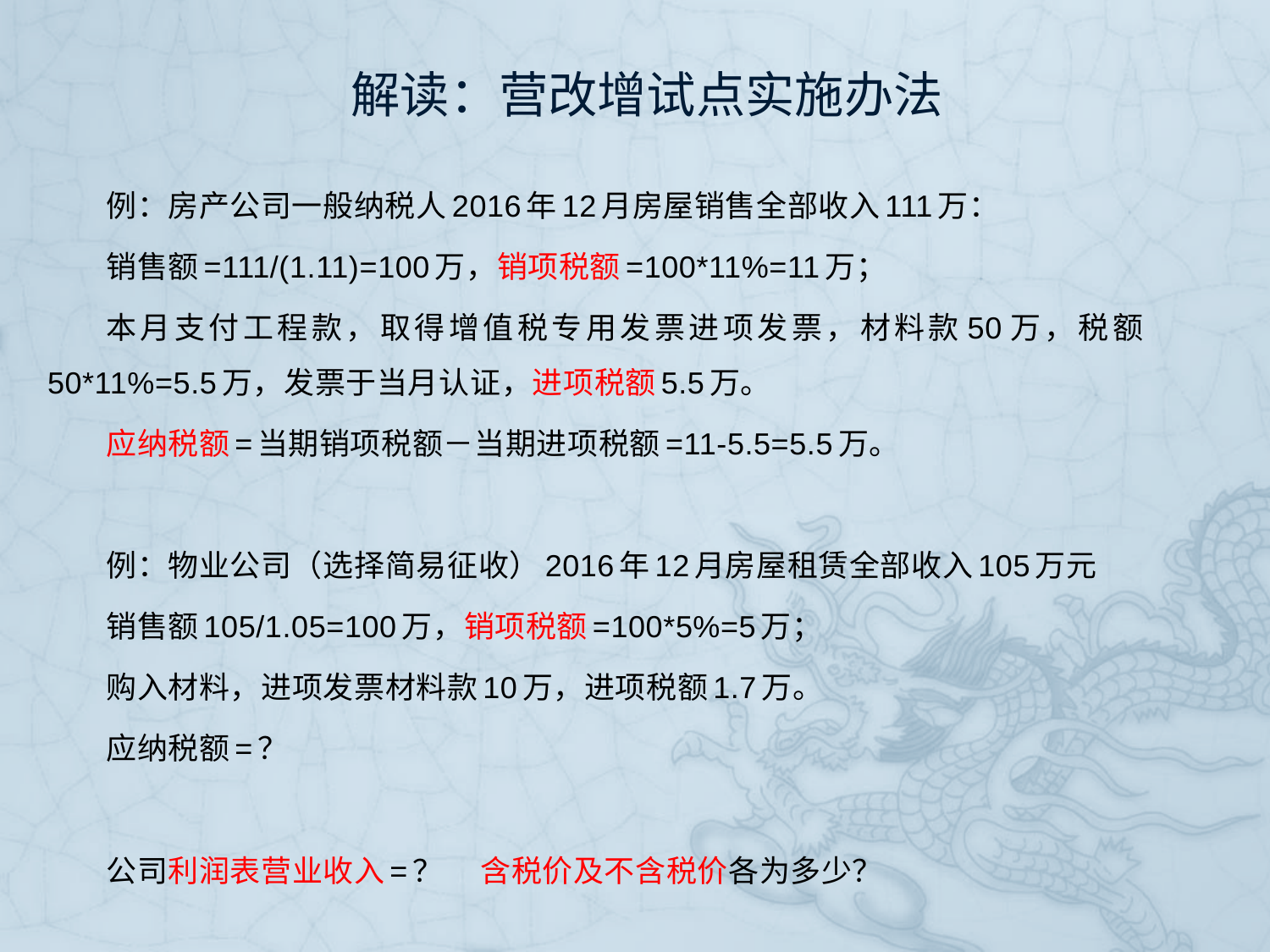

# 解读：营改增试点实施办法

例：房产公司一般纳税人2016年12月房屋销售全部收入111万：
销售额=111/(1.11)=100万，销项税额=100*11%=11万；
本月支付工程款，取得增值税专用发票进项发票，材料款50万，税额50*11%=5.5万，发票于当月认证，进项税额5.5万。
应纳税额=当期销项税额－当期进项税额=11-5.5=5.5万。

例：物业公司（选择简易征收）2016年12月房屋租赁全部收入105万元
销售额105/1.05=100万，销项税额=100*5%=5万；
购入材料，进项发票材料款10万，进项税额1.7万。
应纳税额=？

公司利润表营业收入=？     含税价及不含税价各为多少？